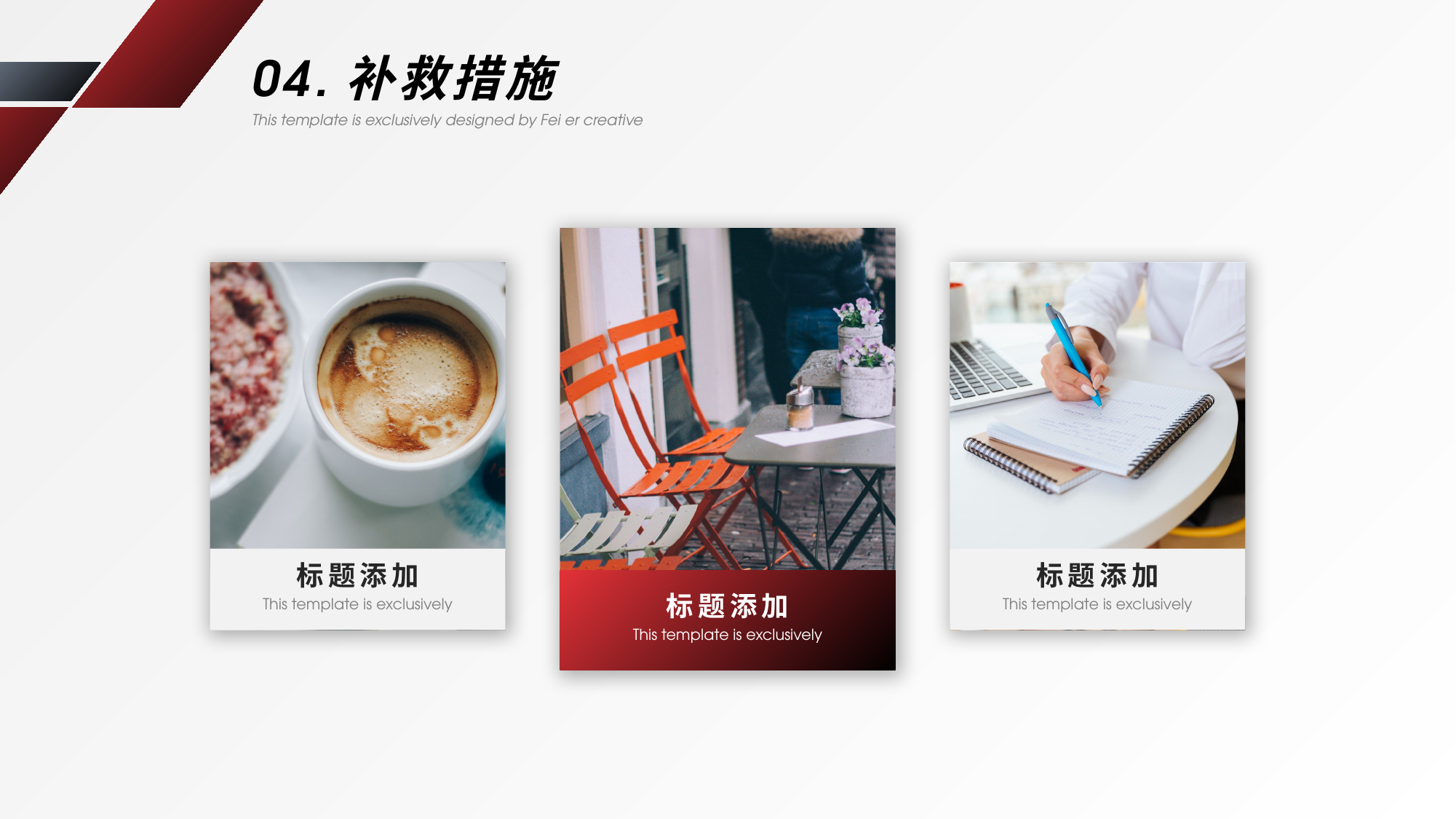

04.补救措施
This template is exclusively designed by Fei er creative

标题添加
标题添加

标题添加
This template is exclusively
This template is exclusively
This template is exclusively